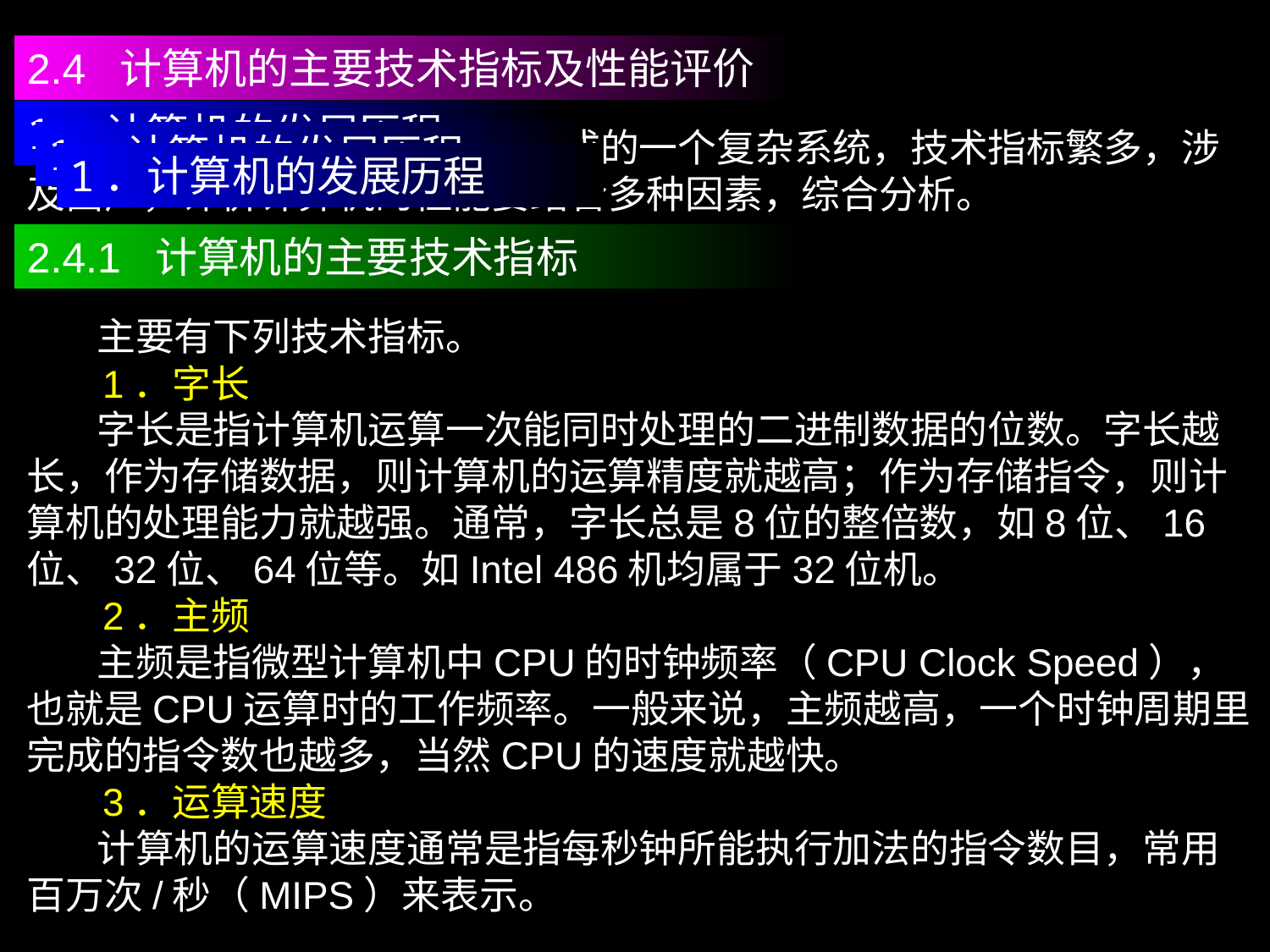

2.4  计算机的主要技术指标及性能评价
1．计算机的发展历程
       计算机是由多个组成部分构成的一个复杂系统，技术指标繁多，涉及面广，评价计算机的性能要结合多种因素，综合分析。
1．计算机的发展历程
1．计算机的发展历程
2.4.1  计算机的主要技术指标
       主要有下列技术指标。
       1．字长
       字长是指计算机运算一次能同时处理的二进制数据的位数。字长越长，作为存储数据，则计算机的运算精度就越高；作为存储指令，则计算机的处理能力就越强。通常，字长总是8位的整倍数，如8位、16位、32位、64位等。如Intel 486机均属于32位机。
       2．主频
       主频是指微型计算机中CPU的时钟频率（CPU Clock Speed），也就是CPU运算时的工作频率。一般来说，主频越高，一个时钟周期里完成的指令数也越多，当然CPU的速度就越快。
       3．运算速度
       计算机的运算速度通常是指每秒钟所能执行加法的指令数目，常用百万次/秒（MIPS）来表示。